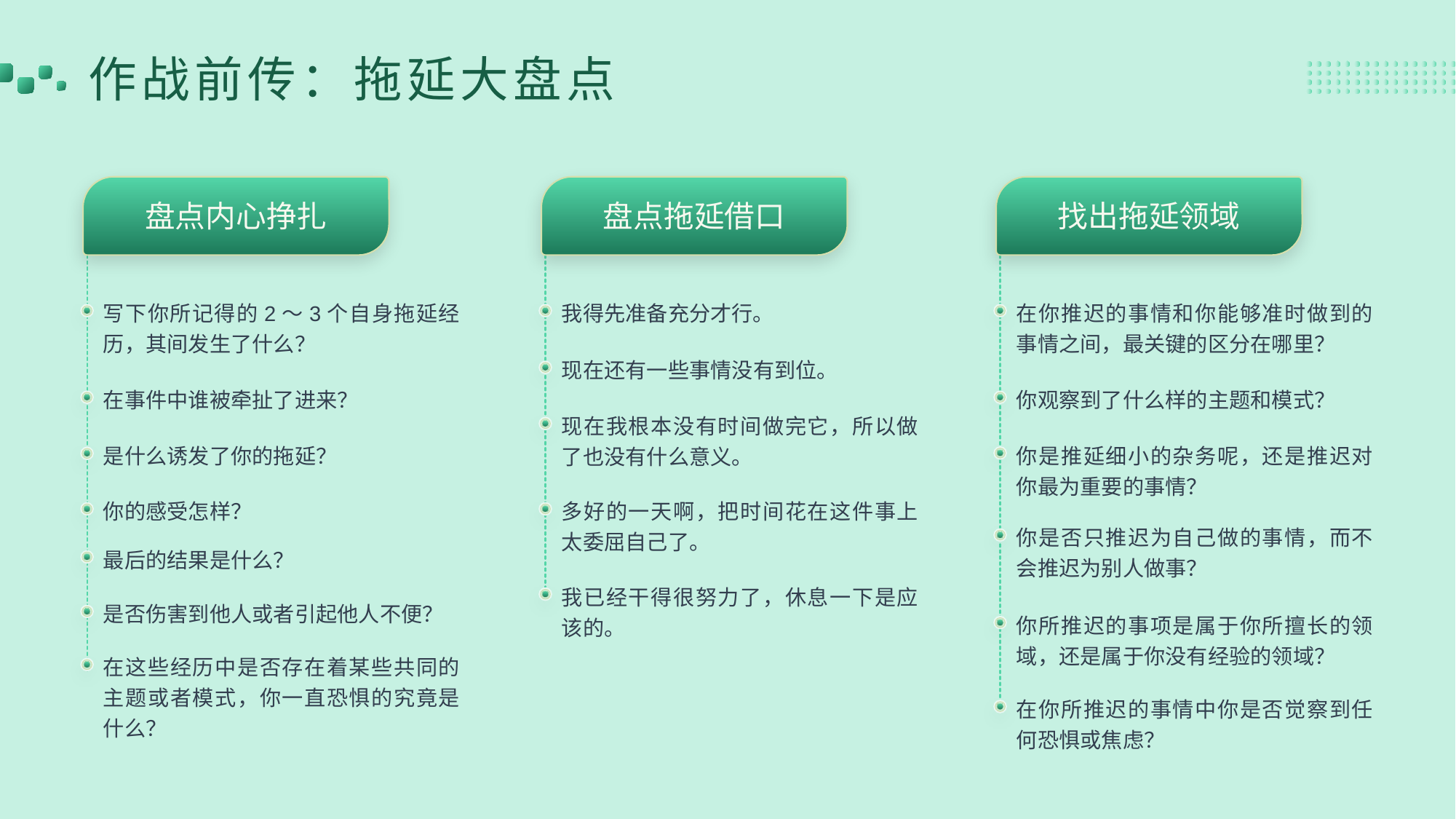

作战前传：拖延大盘点

盘点内心挣扎
盘点拖延借口
找出拖延领域
写下你所记得的2～3个自身拖延经历，其间发生了什么？
我得先准备充分才行。
在你推迟的事情和你能够准时做到的事情之间，最关键的区分在哪里？

现在还有一些事情没有到位。

在事件中谁被牵扯了进来？
你观察到了什么样的主题和模式？

现在我根本没有时间做完它，所以做了也没有什么意义。

你是推延细小的杂务呢，还是推迟对你最为重要的事情？
是什么诱发了你的拖延？

你的感受怎样？
多好的一天啊，把时间花在这件事上太委屈自己了。

你是否只推迟为自己做的事情，而不会推迟为别人做事？

最后的结果是什么？

我已经干得很努力了，休息一下是应该的。

是否伤害到他人或者引起他人不便？
你所推迟的事项是属于你所擅长的领域，还是属于你没有经验的领域？

在这些经历中是否存在着某些共同的主题或者模式，你一直恐惧的究竟是什么？

在你所推迟的事情中你是否觉察到任何恐惧或焦虑？